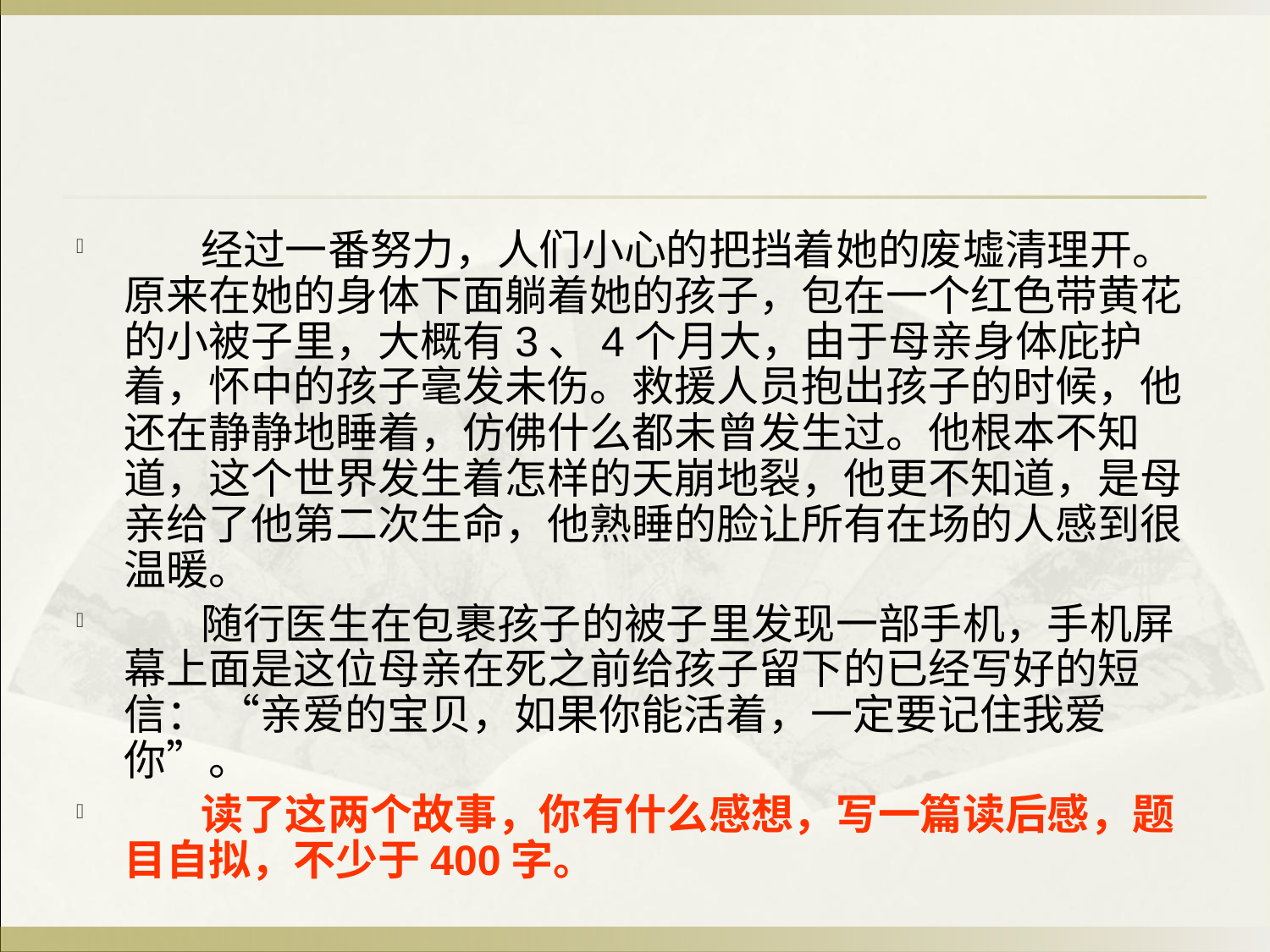

经过一番努力，人们小心的把挡着她的废墟清理开。原来在她的身体下面躺着她的孩子，包在一个红色带黄花的小被子里，大概有3、4个月大，由于母亲身体庇护着，怀中的孩子毫发未伤。救援人员抱出孩子的时候，他还在静静地睡着，仿佛什么都未曾发生过。他根本不知道，这个世界发生着怎样的天崩地裂，他更不知道，是母亲给了他第二次生命，他熟睡的脸让所有在场的人感到很温暖。
       随行医生在包裹孩子的被子里发现一部手机，手机屏幕上面是这位母亲在死之前给孩子留下的已经写好的短信： “亲爱的宝贝，如果你能活着，一定要记住我爱你”。
       读了这两个故事，你有什么感想，写一篇读后感，题目自拟，不少于400字。